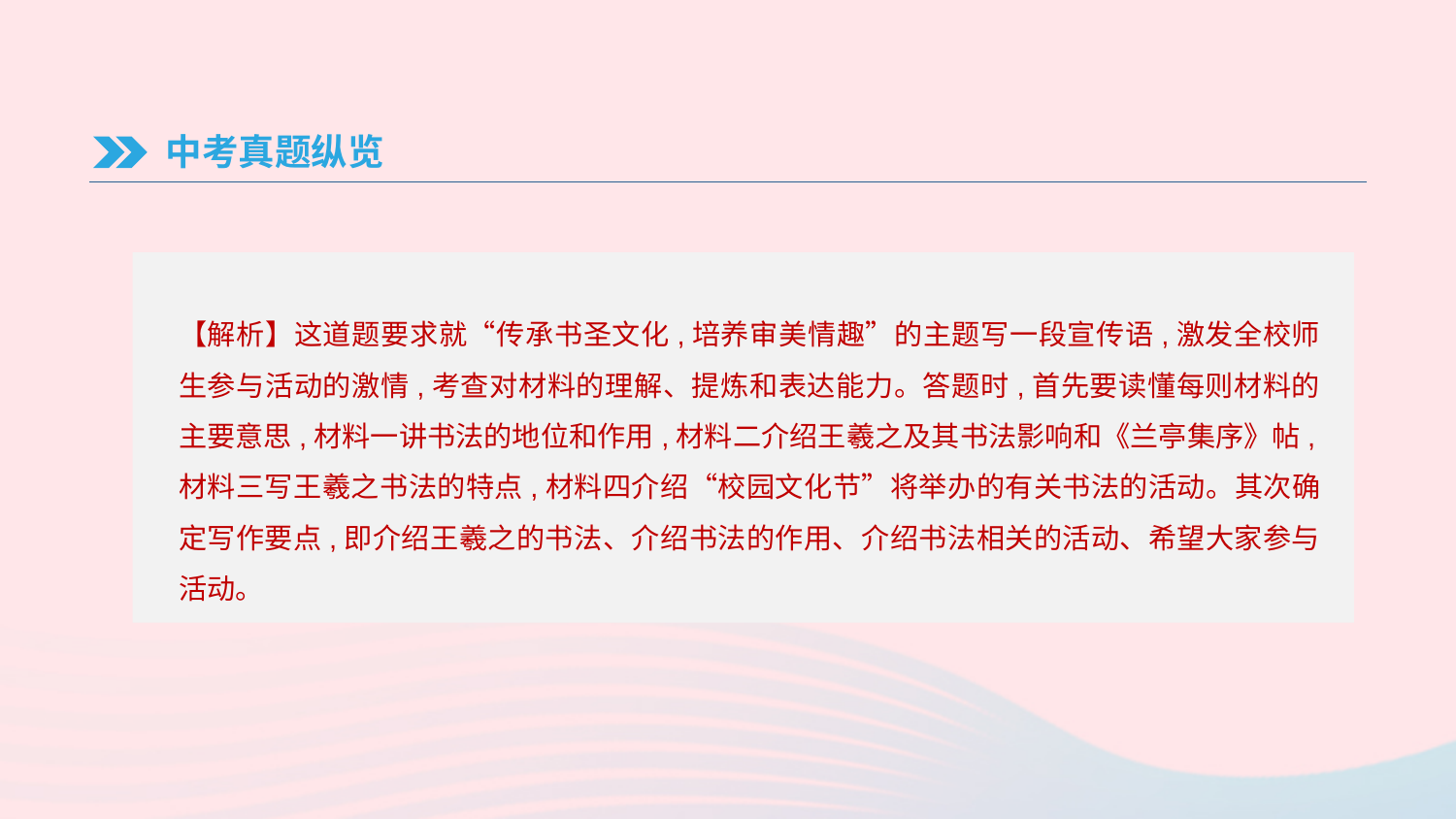

中考真题纵览

【解析】这道题要求就“传承书圣文化,培养审美情趣”的主题写一段宣传语,激发全校师生参与活动的激情,考查对材料的理解、提炼和表达能力。答题时,首先要读懂每则材料的主要意思,材料一讲书法的地位和作用,材料二介绍王羲之及其书法影响和《兰亭集序》帖,材料三写王羲之书法的特点,材料四介绍“校园文化节”将举办的有关书法的活动。其次确定写作要点,即介绍王羲之的书法、介绍书法的作用、介绍书法相关的活动、希望大家参与活动。